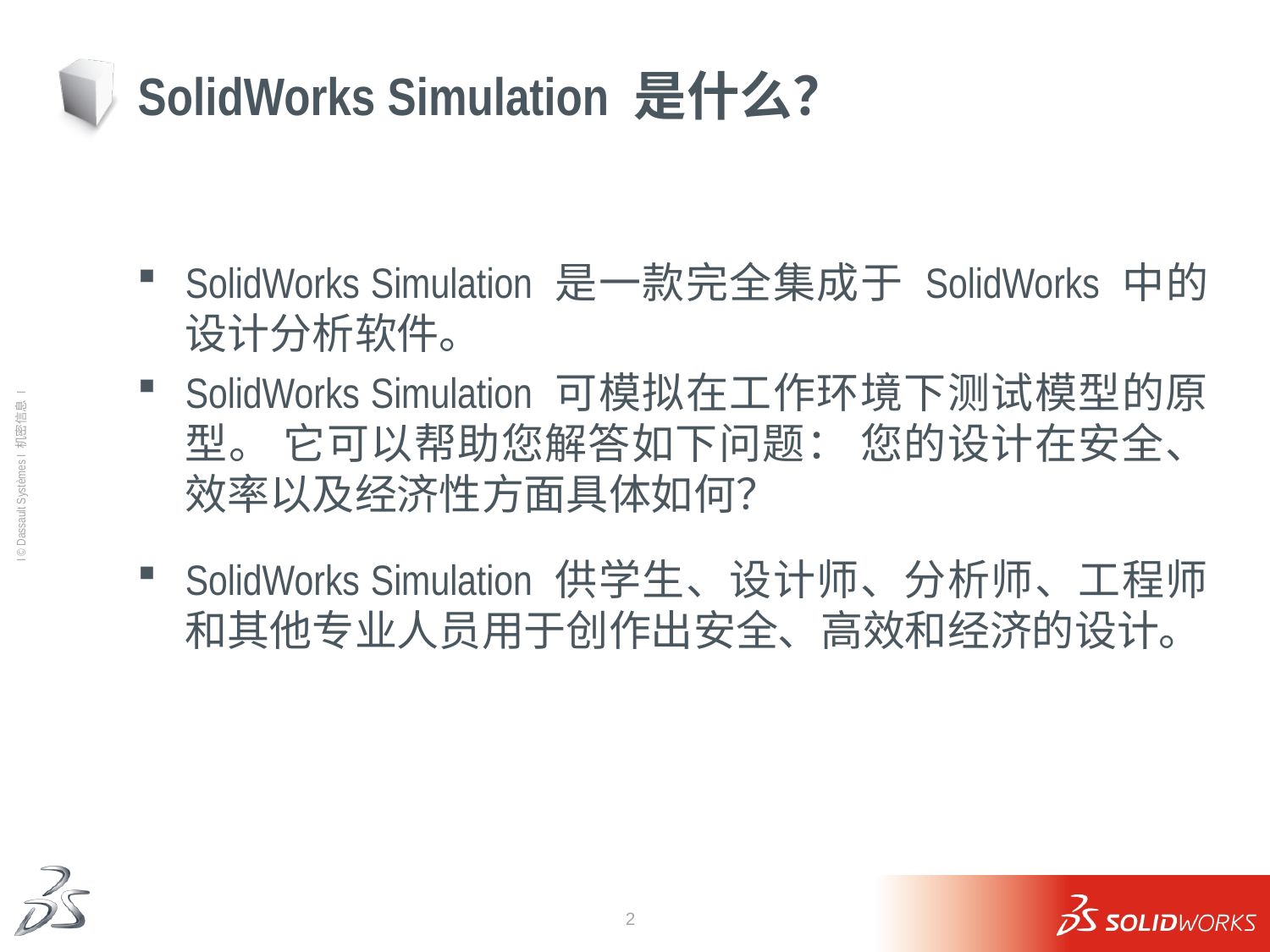

# SolidWorks Simulation 是什么？
SolidWorks Simulation 是一款完全集成于 SolidWorks 中的设计分析软件。
SolidWorks Simulation 可模拟在工作环境下测试模型的原型。 它可以帮助您解答如下问题： 您的设计在安全、效率以及经济性方面具体如何？
SolidWorks Simulation 供学生、设计师、分析师、工程师和其他专业人员用于创作出安全、高效和经济的设计。